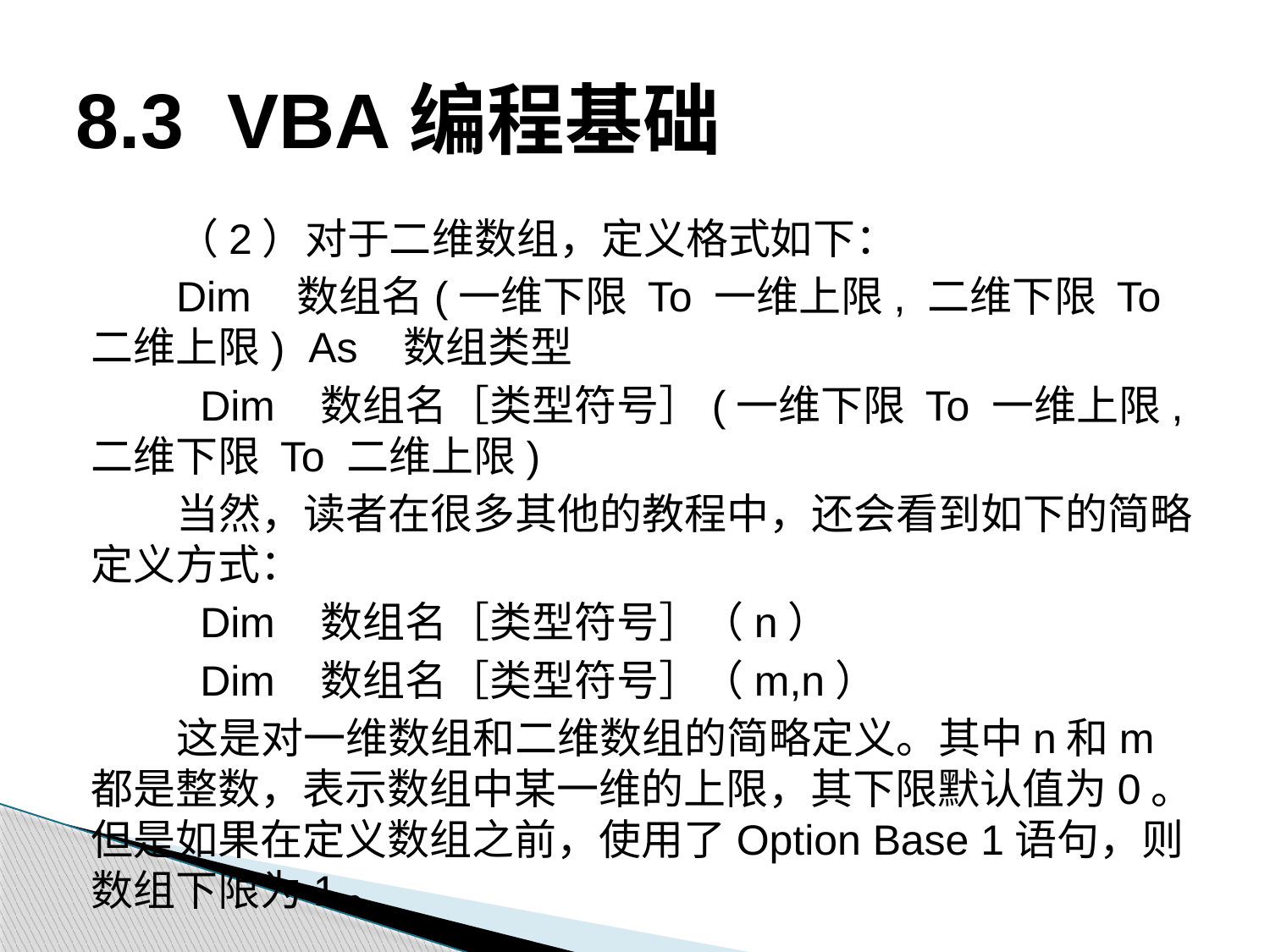

# 8.3  VBA编程基础
（2）对于二维数组，定义格式如下：
Dim   数组名(一维下限 To 一维上限, 二维下限 To 二维上限)  As   数组类型
  Dim   数组名［类型符号］(一维下限 To 一维上限, 二维下限 To 二维上限)
当然，读者在很多其他的教程中，还会看到如下的简略定义方式：
  Dim   数组名［类型符号］（n）
  Dim   数组名［类型符号］（m,n）
这是对一维数组和二维数组的简略定义。其中n和m都是整数，表示数组中某一维的上限，其下限默认值为0。但是如果在定义数组之前，使用了Option Base 1语句，则数组下限为1。